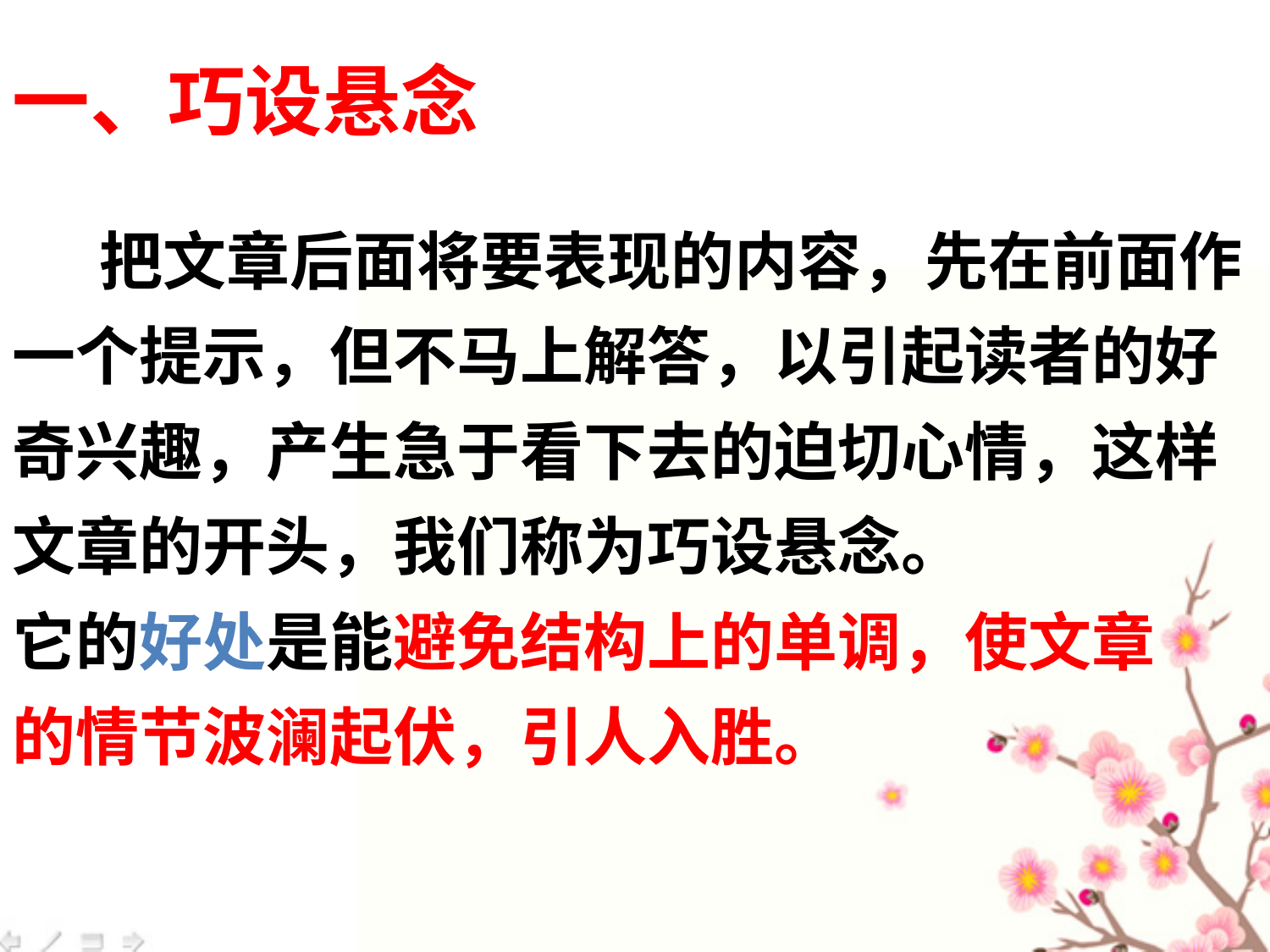

一、巧设悬念
     把文章后面将要表现的内容，先在前面作一个提示，但不马上解答，以引起读者的好奇兴趣，产生急于看下去的迫切心情，这样文章的开头，我们称为巧设悬念。
它的好处是能避免结构上的单调，使文章
的情节波澜起伏，引人入胜。